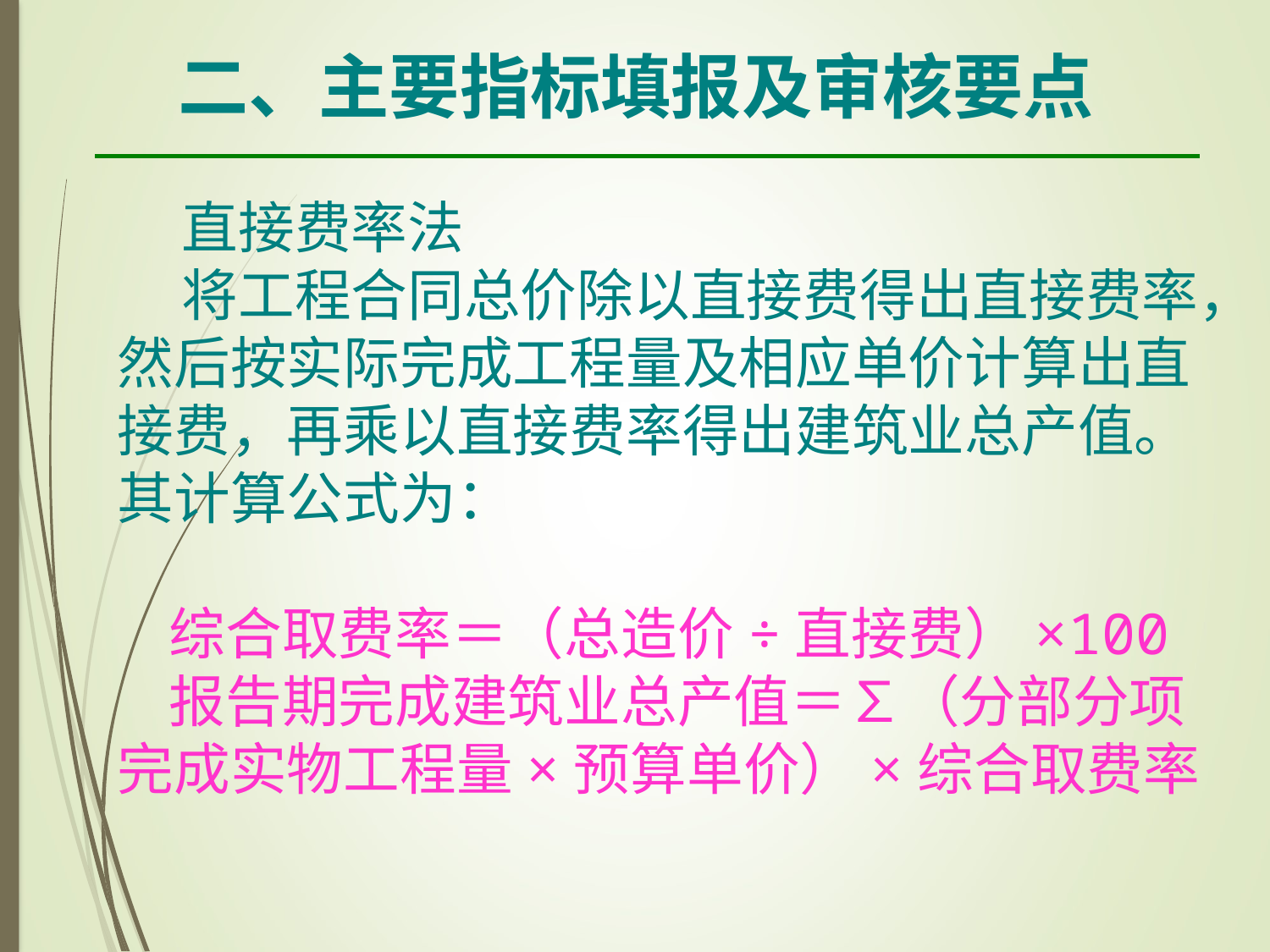

二、主要指标填报及审核要点
    直接费率法
    将工程合同总价除以直接费得出直接费率，然后按实际完成工程量及相应单价计算出直接费，再乘以直接费率得出建筑业总产值。其计算公式为：

   综合取费率＝（总造价÷直接费）×100
   报告期完成建筑业总产值＝∑（分部分项完成实物工程量×预算单价）×综合取费率